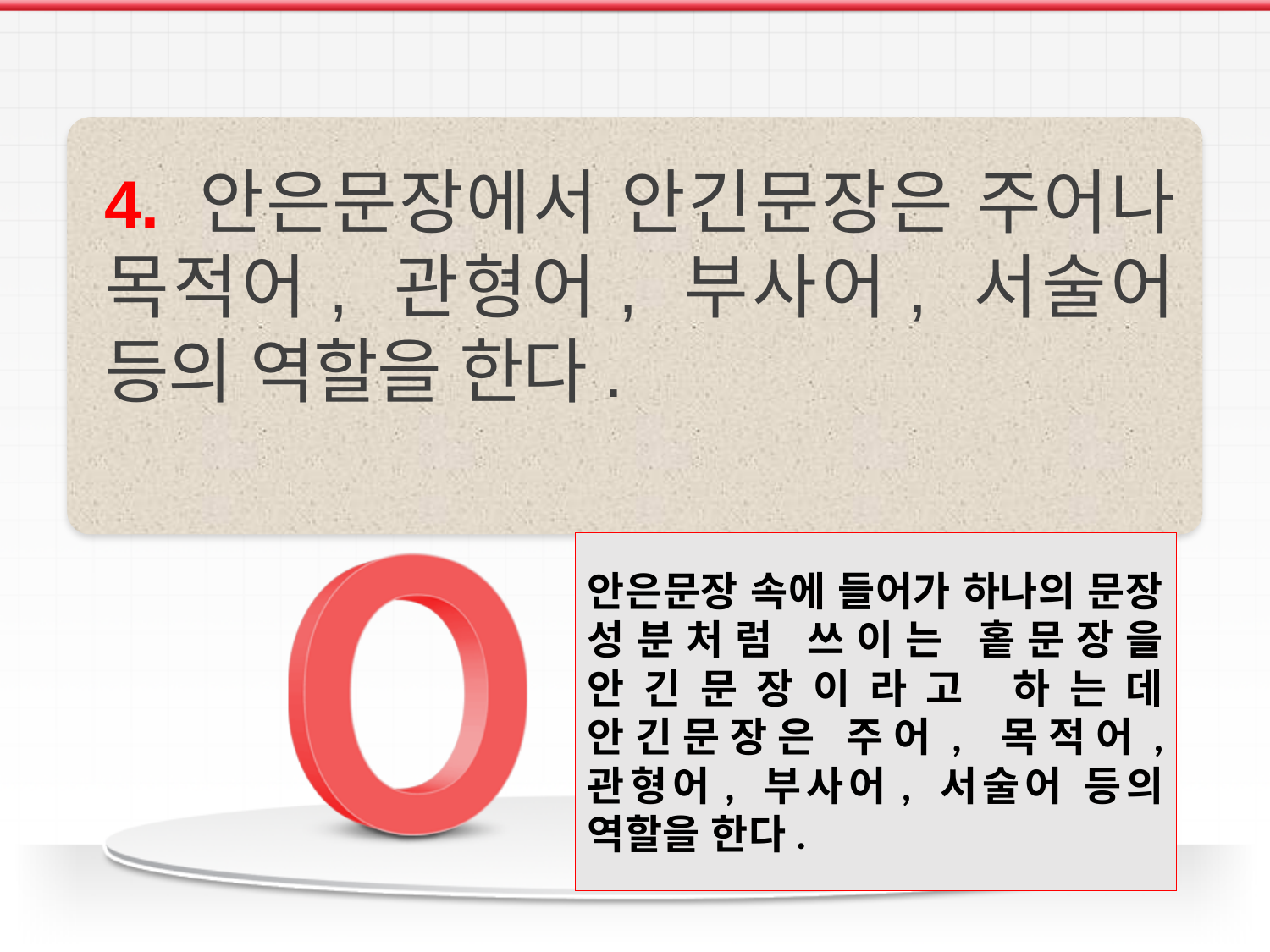

4. 안은문장에서 안긴문장은 주어나 목적어, 관형어, 부사어, 서술어 등의 역할을 한다.
안은문장 속에 들어가 하나의 문장 성분처럼 쓰이는 홑문장을 안긴문장이라고 하는데 안긴문장은 주어, 목적어, 관형어, 부사어, 서술어 등의 역할을 한다.